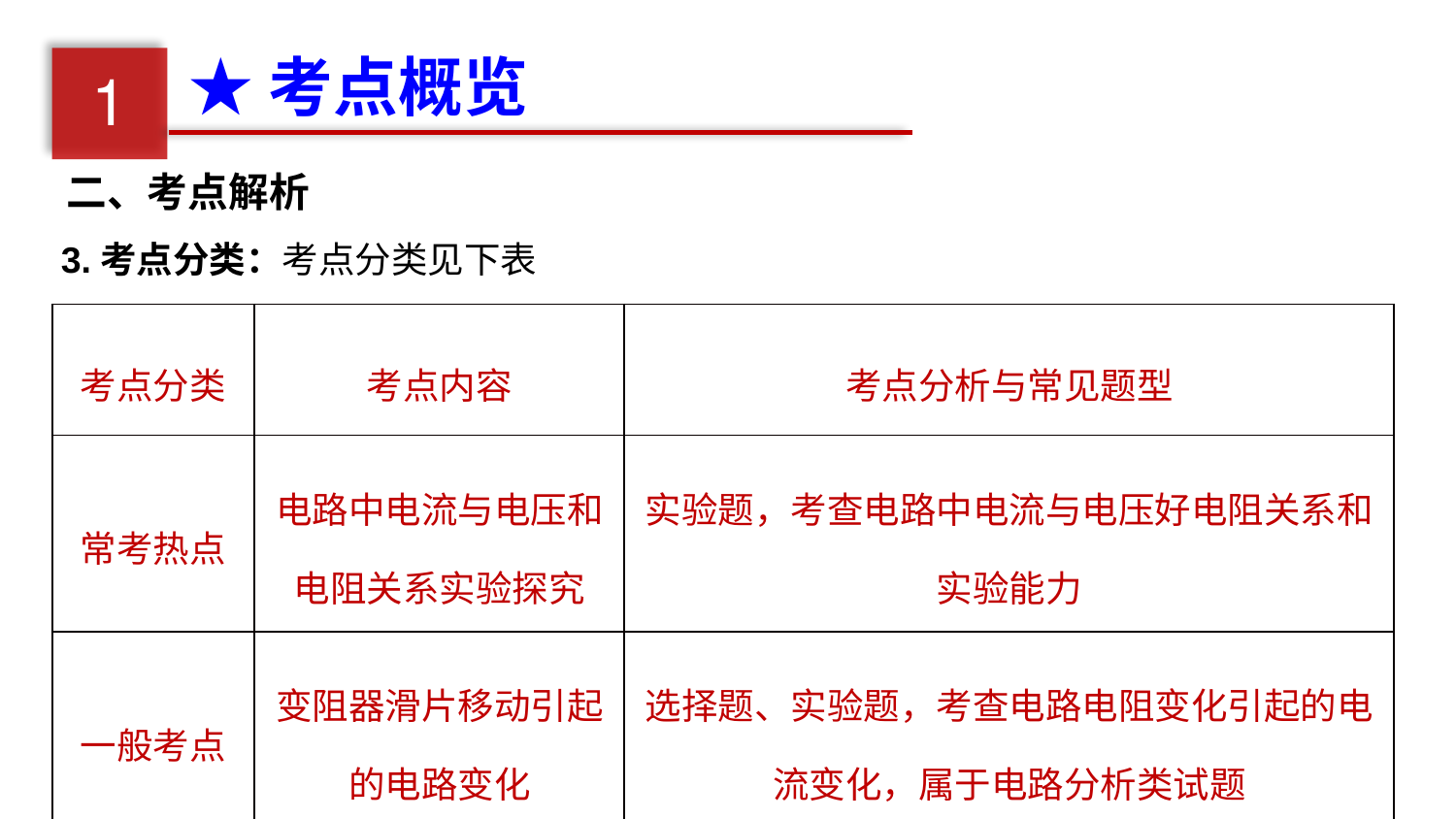

★考点概览

1
二、考点解析
3.考点分类：考点分类见下表
| 考点分类 | 考点内容 | 考点分析与常见题型 |
| --- | --- | --- |
| 常考热点 | 电路中电流与电压和电阻关系实验探究 | 实验题，考查电路中电流与电压好电阻关系和实验能力 |
| 一般考点 | 变阻器滑片移动引起的电路变化 | 选择题、实验题，考查电路电阻变化引起的电流变化，属于电路分析类试题 |